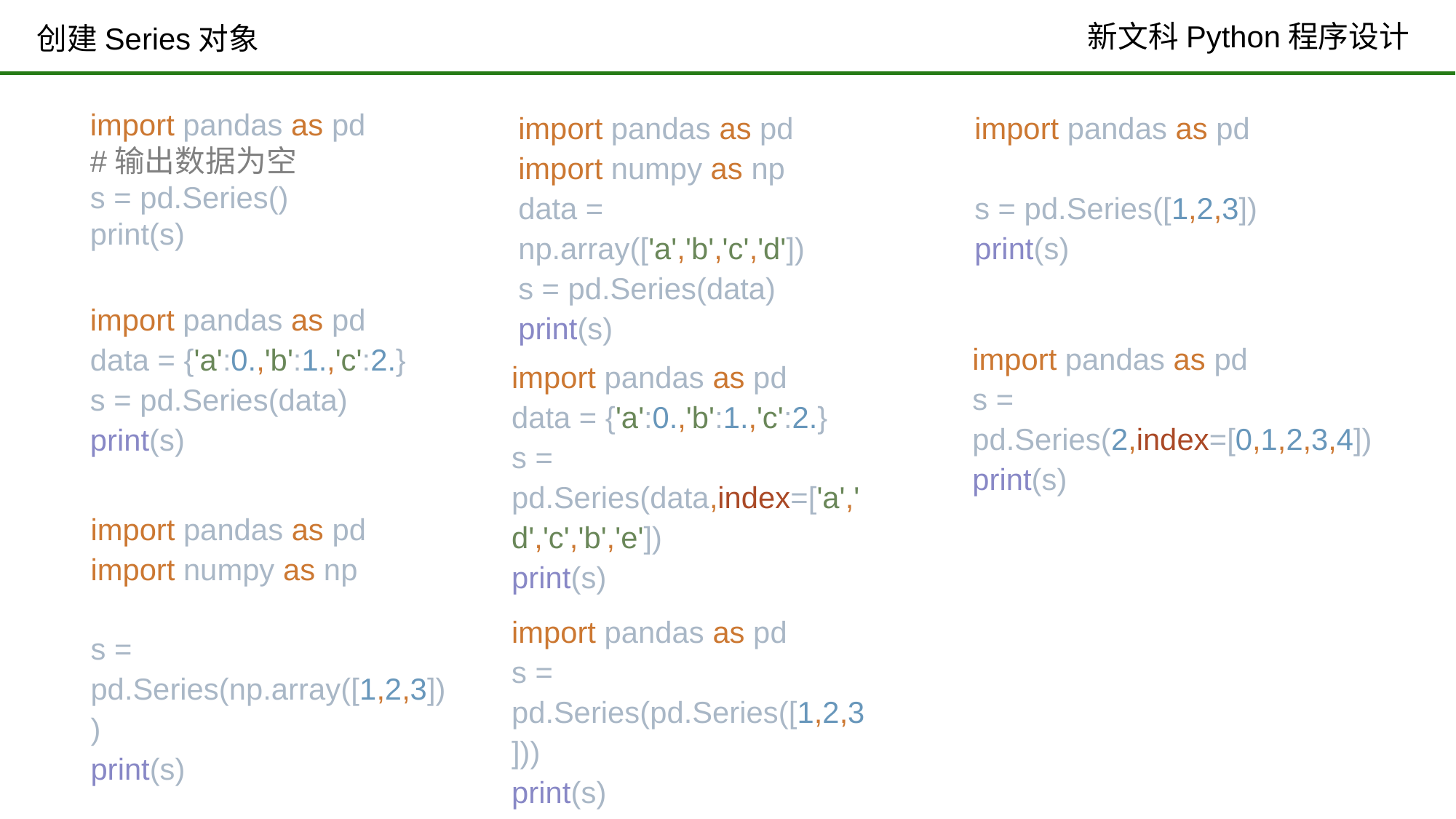

# 创建Series对象
import pandas as pd
#输出数据为空
s = pd.Series()
print(s)
import pandas as pd
import numpy as np
data = np.array(['a','b','c','d'])
s = pd.Series(data)
print(s)
import pandas as pd
s = pd.Series([1,2,3])
print(s)
import pandas as pd
data = {'a':0.,'b':1.,'c':2.}
s = pd.Series(data)
print(s)
import pandas as pd
s = pd.Series(2,index=[0,1,2,3,4])
print(s)
import pandas as pd
data = {'a':0.,'b':1.,'c':2.}
s = pd.Series(data,index=['a','d','c','b','e'])
print(s)
import pandas as pd
import numpy as np
s = pd.Series(np.array([1,2,3]))
print(s)
import pandas as pd
s = pd.Series(pd.Series([1,2,3]))
print(s)